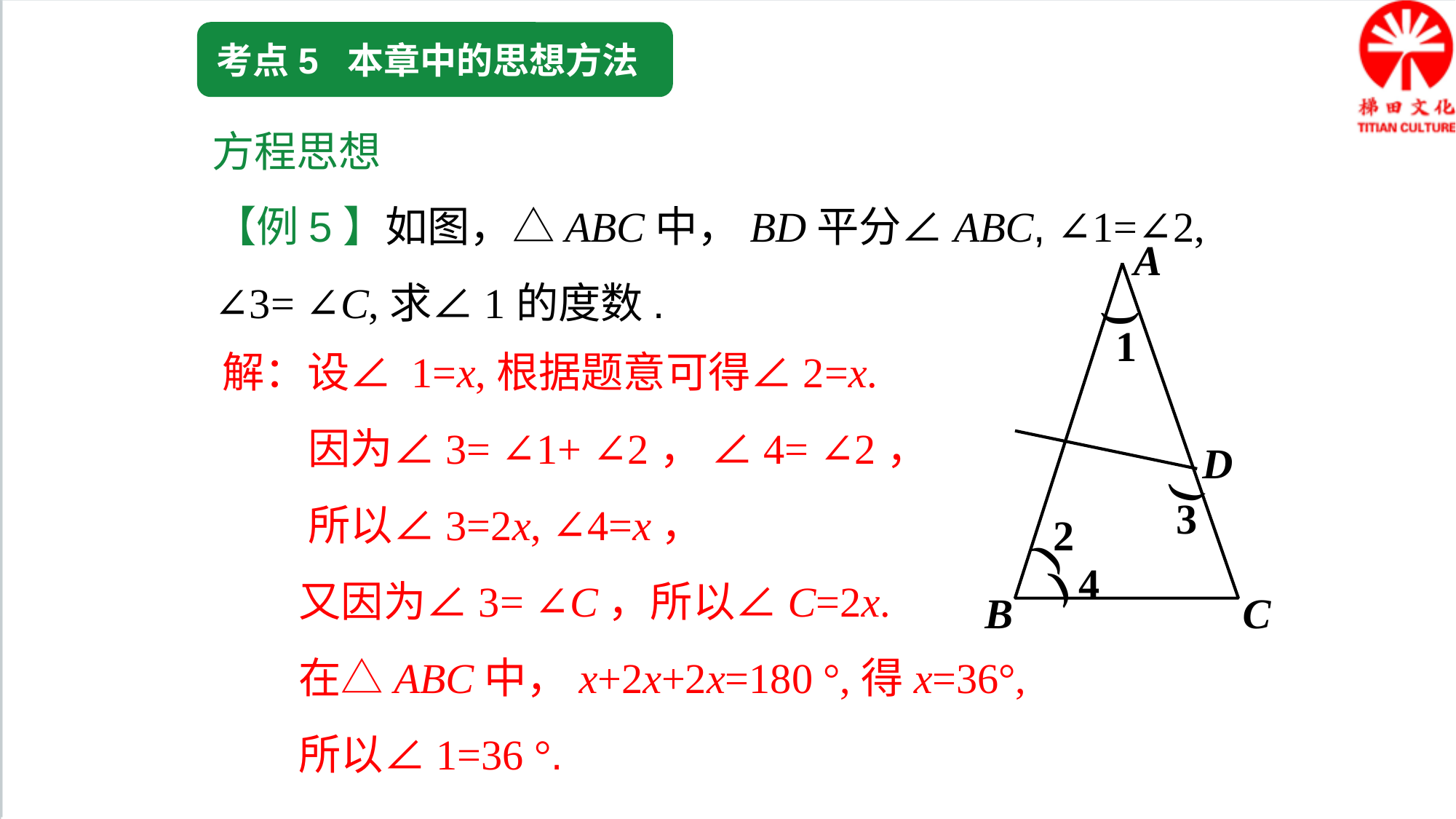

考点5  本章中的思想方法
方程思想
【例5】如图，△ABC中，BD平分∠ABC, ∠1=∠2, ∠3= ∠C,求∠1的度数.
A

)
1
D
)
3
2
)
)
4
B
C
解：设∠ 1=x,根据题意可得∠2=x.
        因为∠3= ∠1+ ∠2， ∠4= ∠2，
        所以∠3=2x, ∠4=x，
       又因为∠3= ∠C，所以∠C=2x.
       在△ABC中，x+2x+2x=180 °,得x=36°,
       所以∠1=36 °.